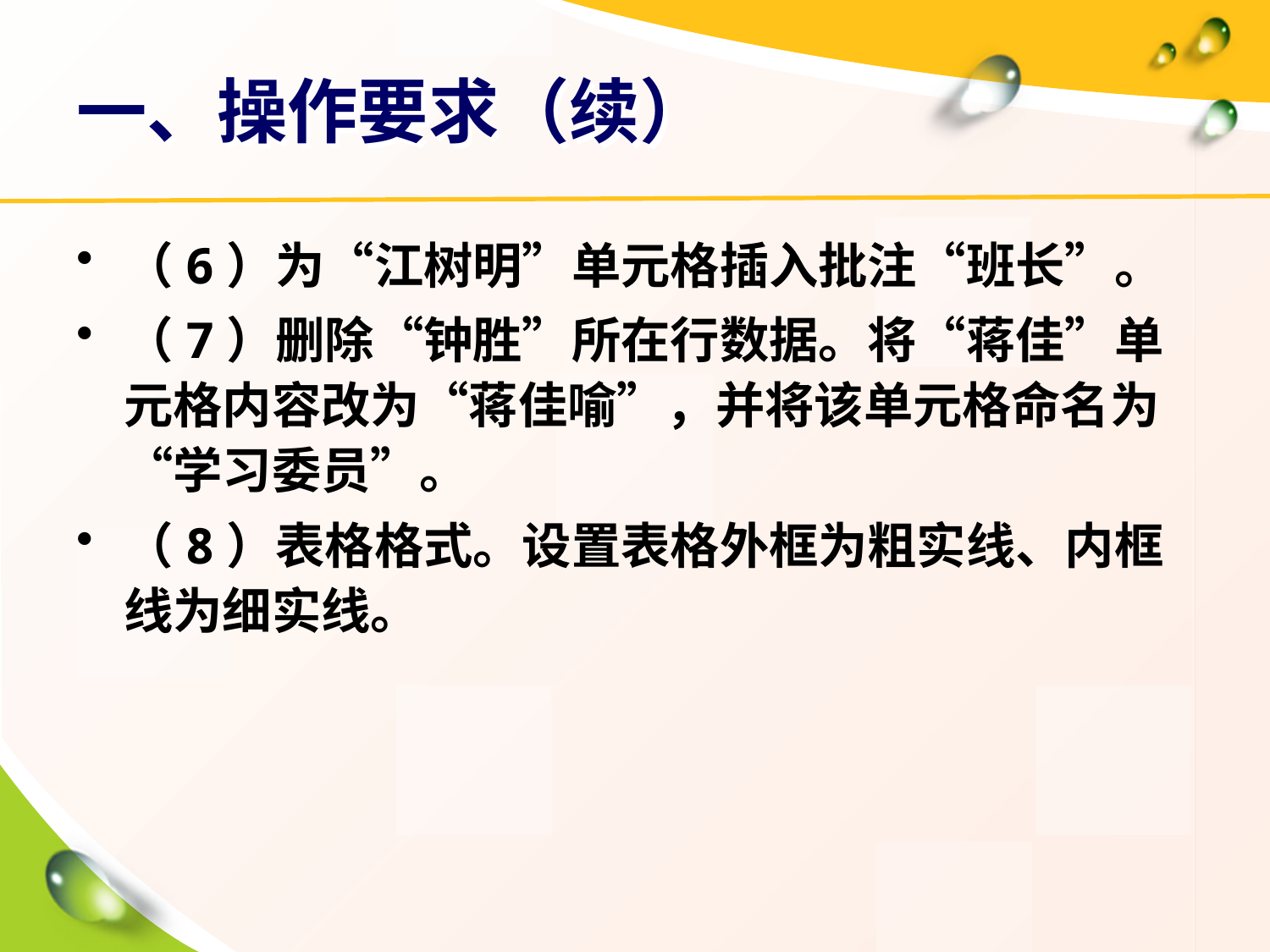

# 一、操作要求（续）
（6）为“江树明”单元格插入批注“班长”。
（7）删除“钟胜”所在行数据。将“蒋佳”单元格内容改为“蒋佳喻”，并将该单元格命名为“学习委员”。
（8）表格格式。设置表格外框为粗实线、内框线为细实线。